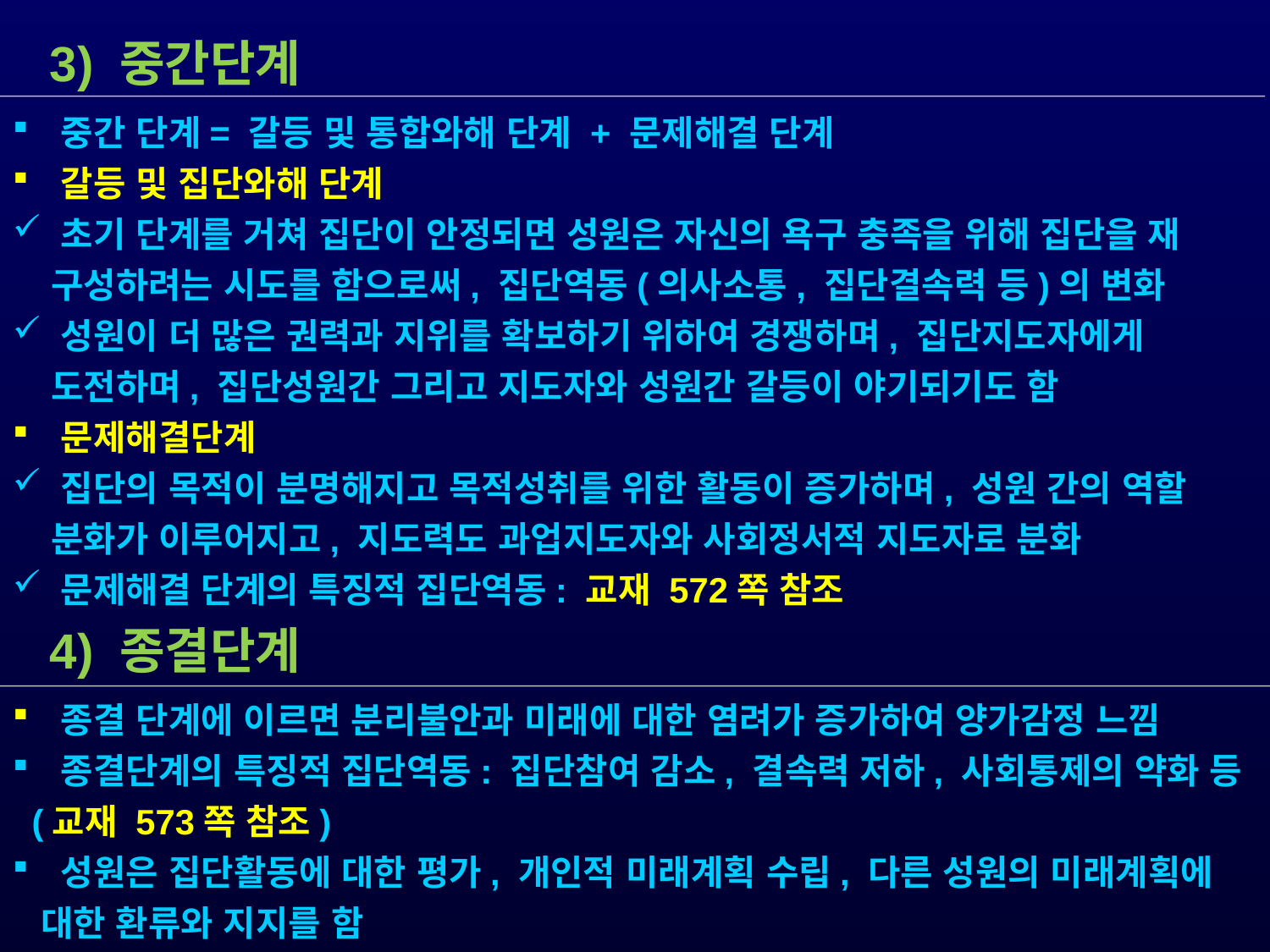

3) 중간단계
 중간 단계= 갈등 및 통합와해 단계 + 문제해결 단계
 갈등 및 집단와해 단계
 초기 단계를 거쳐 집단이 안정되면 성원은 자신의 욕구 충족을 위해 집단을 재
   구성하려는 시도를 함으로써, 집단역동(의사소통, 집단결속력 등)의 변화
 성원이 더 많은 권력과 지위를 확보하기 위하여 경쟁하며, 집단지도자에게
   도전하며, 집단성원간 그리고 지도자와 성원간 갈등이 야기되기도 함
 문제해결단계
 집단의 목적이 분명해지고 목적성취를 위한 활동이 증가하며, 성원 간의 역할
   분화가 이루어지고, 지도력도 과업지도자와 사회정서적 지도자로 분화
 문제해결 단계의 특징적 집단역동: 교재 572쪽 참조

  4) 종결단계
 종결 단계에 이르면 분리불안과 미래에 대한 염려가 증가하여 양가감정 느낌
 종결단계의 특징적 집단역동: 집단참여 감소, 결속력 저하, 사회통제의 약화 등
  (교재 573쪽 참조)
 성원은 집단활동에 대한 평가, 개인적 미래계획 수립, 다른 성원의 미래계획에
  대한 환류와 지지를 함